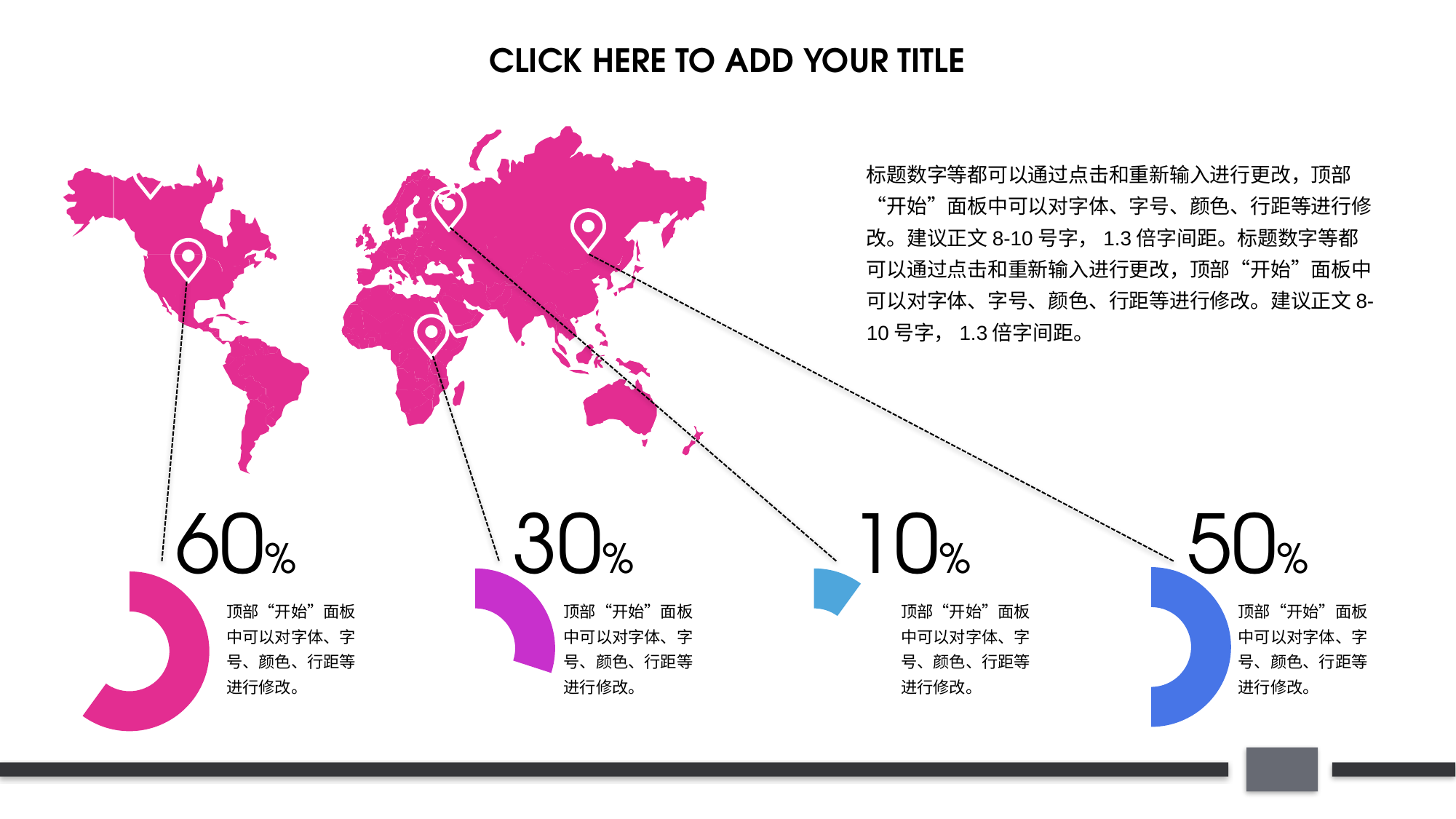

CLICK HERE TO ADD YOUR TITLE

标题数字等都可以通过点击和重新输入进行更改，顶部“开始”面板中可以对字体、字号、颜色、行距等进行修改。建议正文8-10号字，1.3倍字间距。标题数字等都可以通过点击和重新输入进行更改，顶部“开始”面板中可以对字体、字号、颜色、行距等进行修改。建议正文8-10号字，1.3倍字间距。

60%
30%
10%
50%

### Chart

| Category | 销售额 |
|---|---|
| 1 | 0.5 |
| 2 | 0.5 |

### Chart

| Category | 销售额 |
|---|---|
| 1 | 0.30000000000000004 |
| 2 | 0.7000000000000001 |

### Chart

| Category | 销售额 |
|---|---|
| 1 | 0.1 |
| 2 | 0.9 |

### Chart

| Category | 销售额 |
|---|---|
| 1 | 0.6000000000000001 |
| 2 | 0.4 |
顶部“开始”面板中可以对字体、字号、颜色、行距等进行修改。
顶部“开始”面板中可以对字体、字号、颜色、行距等进行修改。
顶部“开始”面板中可以对字体、字号、颜色、行距等进行修改。
顶部“开始”面板中可以对字体、字号、颜色、行距等进行修改。